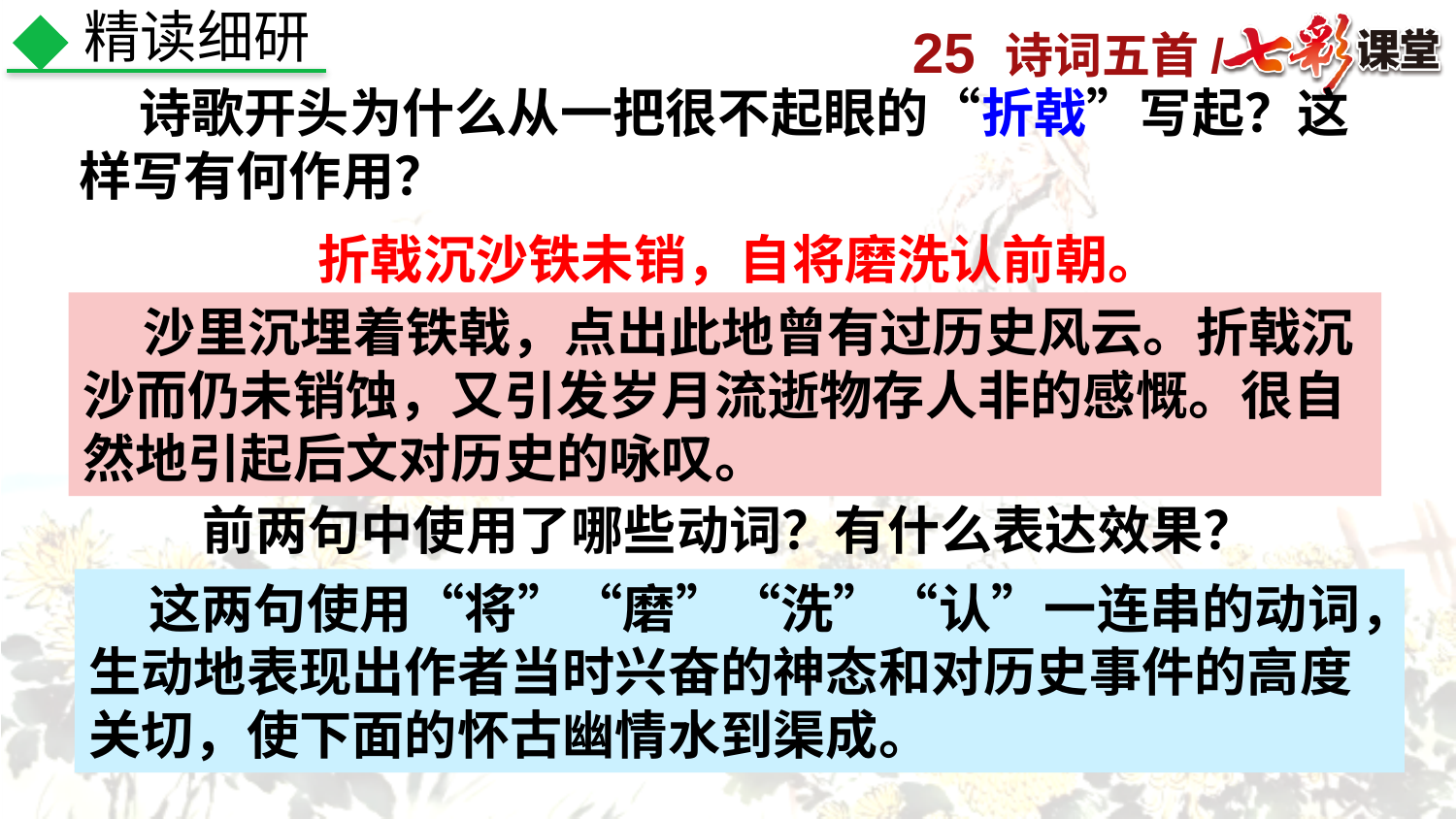

精读细研

    诗歌开头为什么从一把很不起眼的“折戟”写起？这样写有何作用？
折戟沉沙铁未销，自将磨洗认前朝。
    沙里沉埋着铁戟，点出此地曾有过历史风云。折戟沉沙而仍未销蚀，又引发岁月流逝物存人非的感慨。很自然地引起后文对历史的咏叹。
前两句中使用了哪些动词？有什么表达效果？
    这两句使用“将”“磨”“洗”“认”一连串的动词，生动地表现出作者当时兴奋的神态和对历史事件的高度关切，使下面的怀古幽情水到渠成。